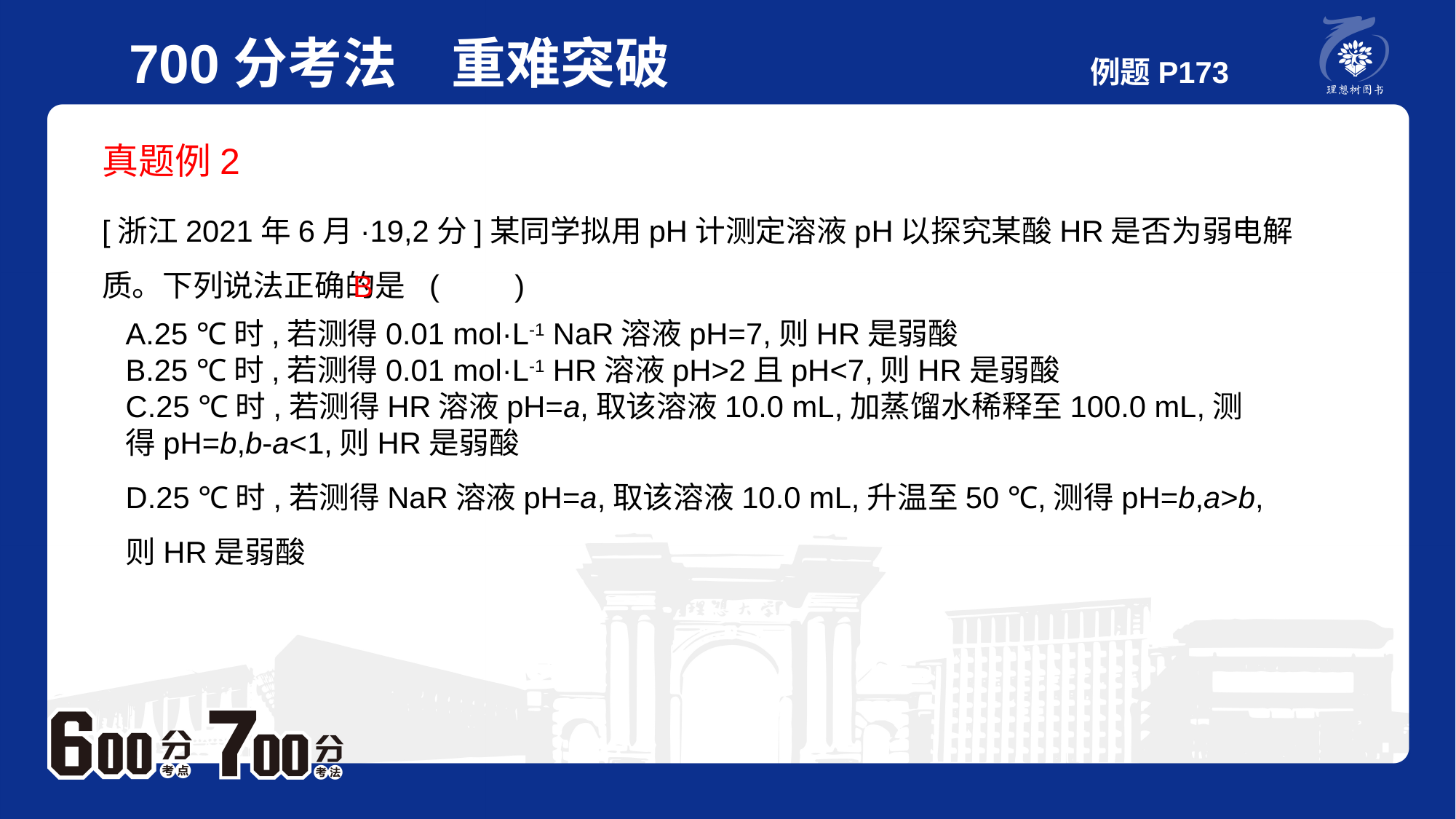

700分考法　重难突破                                  例题P173
真题例2
[浙江2021年6月·19,2分]某同学拟用pH计测定溶液pH以探究某酸HR是否为弱电解质。下列说法正确的是	(　　)

B
A.25 ℃时,若测得0.01 mol·L-1 NaR溶液pH=7,则HR是弱酸B.25 ℃时,若测得0.01 mol·L-1 HR溶液pH>2且pH<7,则HR是弱酸C.25 ℃时,若测得HR溶液pH=a,取该溶液10.0 mL,加蒸馏水稀释至100.0 mL,测得pH=b,b-a<1,则HR是弱酸D.25 ℃时,若测得NaR溶液pH=a,取该溶液10.0 mL,升温至50 ℃,测得pH=b,a>b,则HR是弱酸